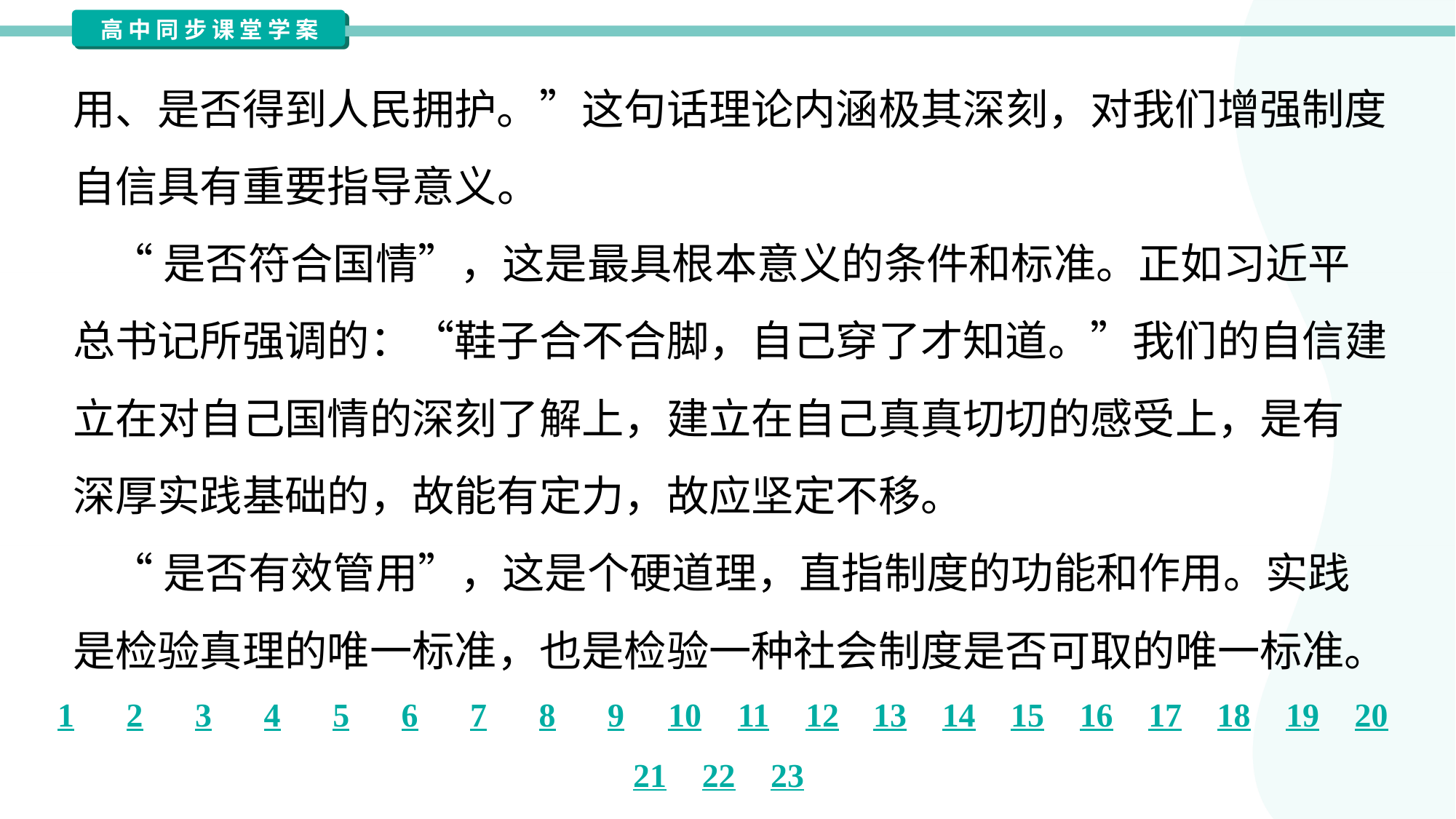

用、是否得到人民拥护。”这句话理论内涵极其深刻，对我们增强制度
自信具有重要指导意义。
    “是否符合国情”，这是最具根本意义的条件和标准。正如习近平
总书记所强调的：“鞋子合不合脚，自己穿了才知道。”我们的自信建
立在对自己国情的深刻了解上，建立在自己真真切切的感受上，是有
深厚实践基础的，故能有定力，故应坚定不移。
    “是否有效管用”，这是个硬道理，直指制度的功能和作用。实践
是检验真理的唯一标准，也是检验一种社会制度是否可取的唯一标准。